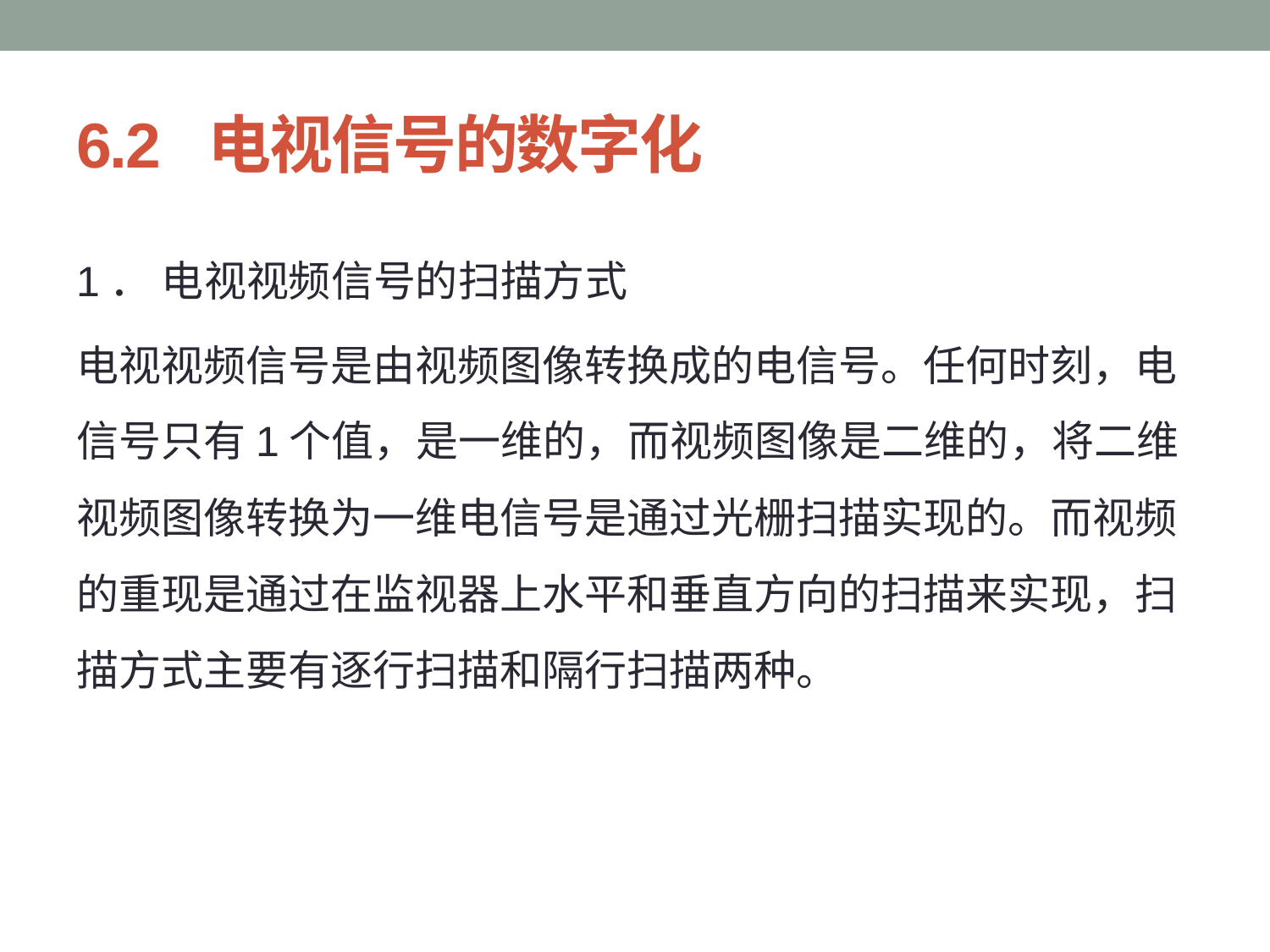

# 6.2  电视信号的数字化
1． 电视视频信号的扫描方式
电视视频信号是由视频图像转换成的电信号。任何时刻，电信号只有1个值，是一维的，而视频图像是二维的，将二维视频图像转换为一维电信号是通过光栅扫描实现的。而视频的重现是通过在监视器上水平和垂直方向的扫描来实现，扫描方式主要有逐行扫描和隔行扫描两种。